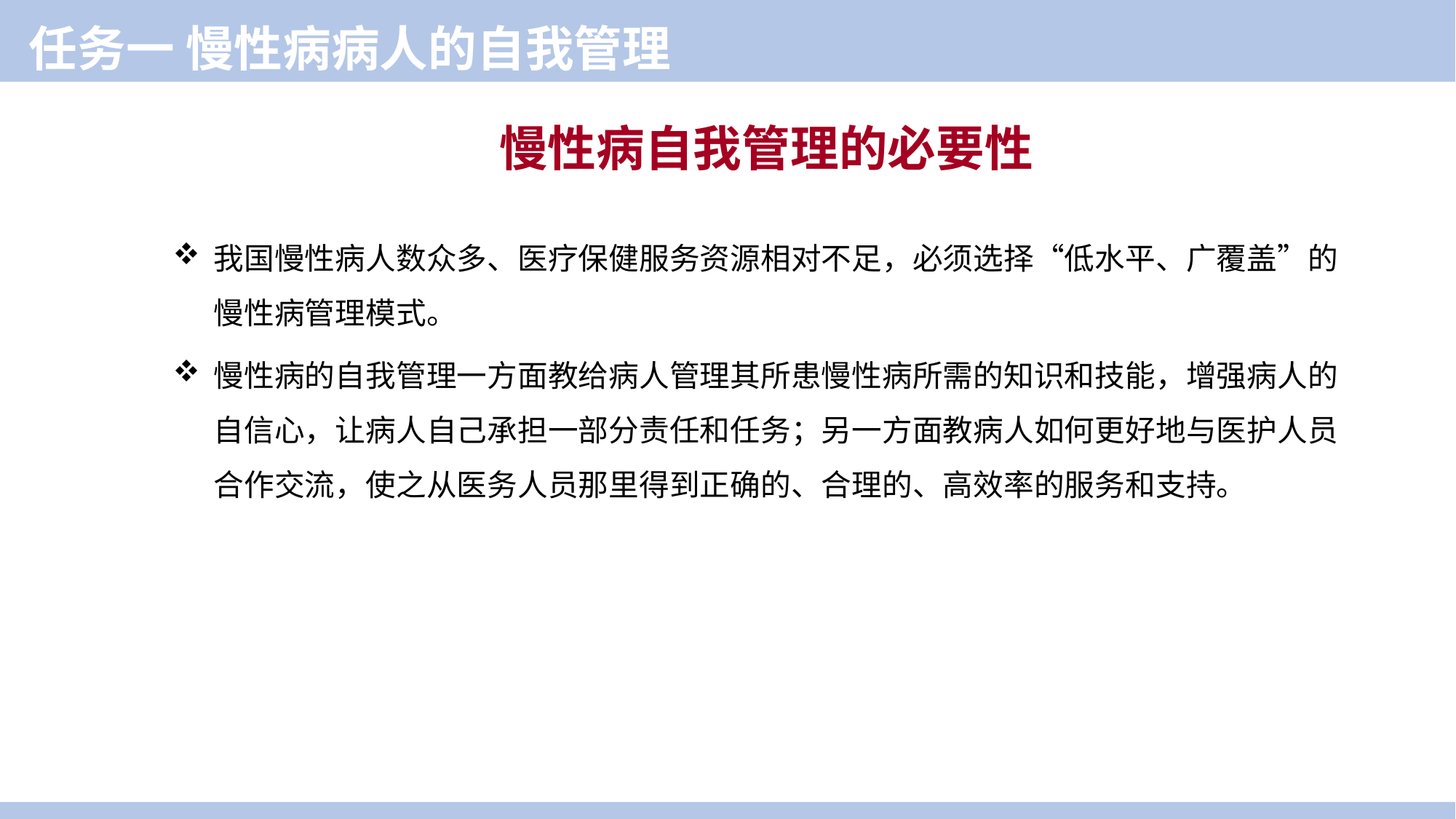

任务一 慢性病病人的自我管理
慢性病自我管理的必要性
我国慢性病人数众多、医疗保健服务资源相对不足，必须选择“低水平、广覆盖”的慢性病管理模式。
慢性病的自我管理一方面教给病人管理其所患慢性病所需的知识和技能，增强病人的自信心，让病人自己承担一部分责任和任务；另一方面教病人如何更好地与医护人员合作交流，使之从医务人员那里得到正确的、合理的、高效率的服务和支持。